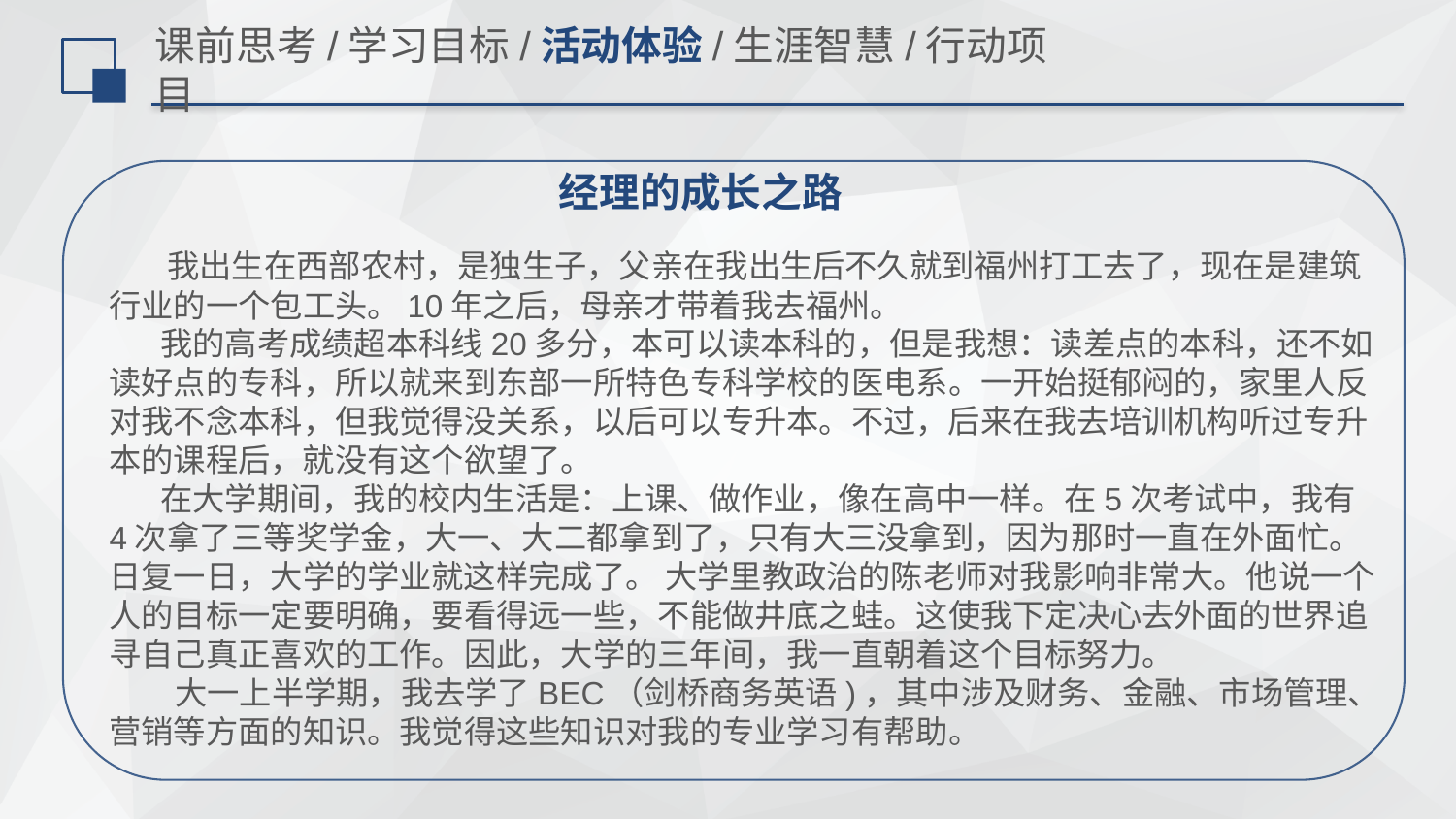

# 课前思考/学习目标/活动体验/生涯智慧/行动项目
经理的成长之路

      我出生在西部农村，是独生子，父亲在我出生后不久就到福州打工去了，现在是建筑行业的一个包工头。10年之后，母亲才带着我去福州。
      我的高考成绩超本科线20多分，本可以读本科的，但是我想：读差点的本科，还不如读好点的专科，所以就来到东部一所特色专科学校的医电系。一开始挺郁闷的，家里人反对我不念本科，但我觉得没关系，以后可以专升本。不过，后来在我去培训机构听过专升本的课程后，就没有这个欲望了。
      在大学期间，我的校内生活是：上课、做作业，像在高中一样。在5次考试中，我有4次拿了三等奖学金，大一、大二都拿到了，只有大三没拿到，因为那时一直在外面忙。日复一日，大学的学业就这样完成了。 大学里教政治的陈老师对我影响非常大。他说一个人的目标一定要明确，要看得远一些，不能做井底之蛙。这使我下定决心去外面的世界追寻自己真正喜欢的工作。因此，大学的三年间，我一直朝着这个目标努力。
        大一上半学期，我去学了BEC（剑桥商务英语)，其中涉及财务、金融、市场管理、营销等方面的知识。我觉得这些知识对我的专业学习有帮助。